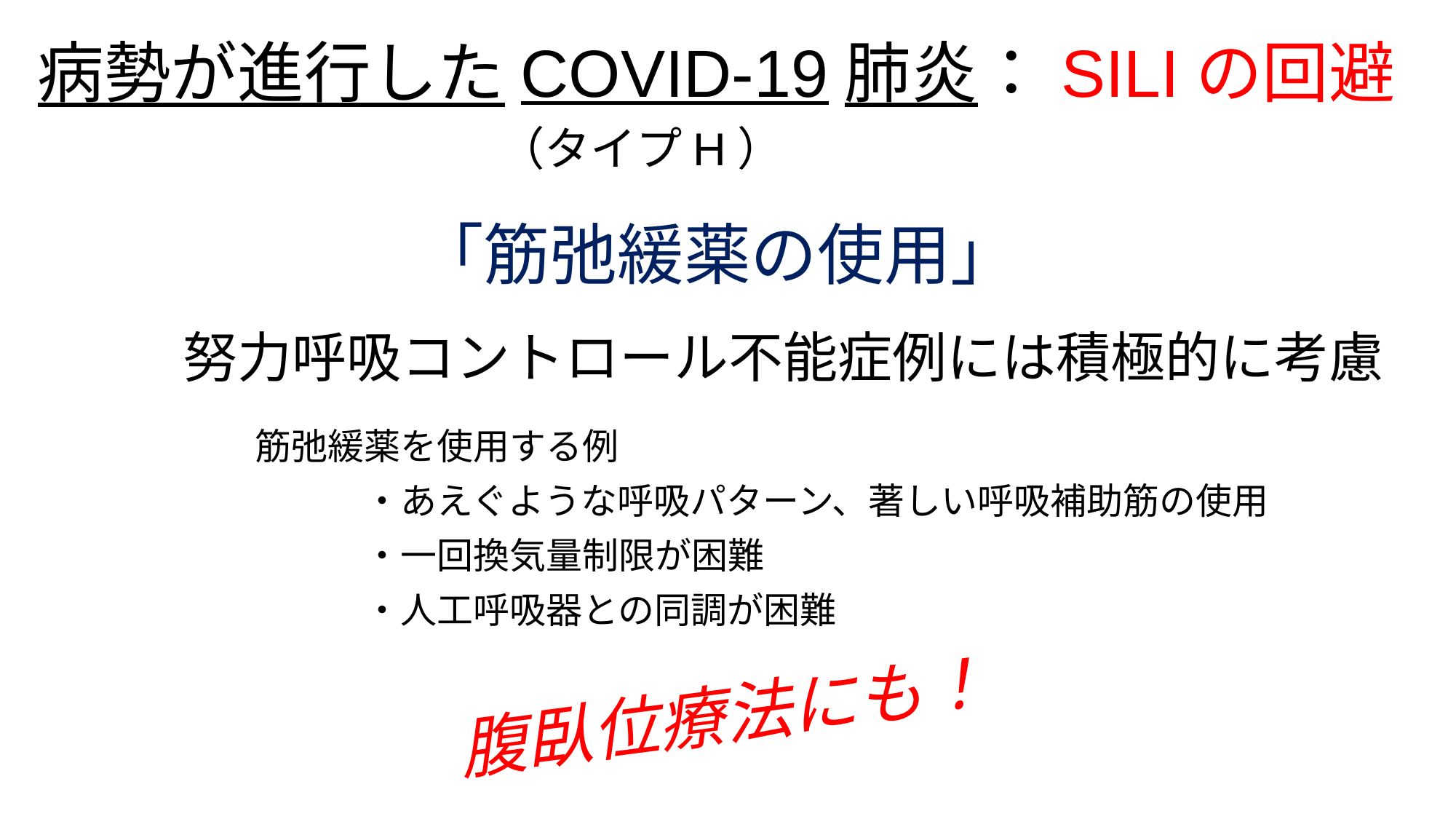

# 病勢が進行したCOVID-19肺炎：SILIの回避
（タイプH）
「筋弛緩薬の使用」
努力呼吸コントロール不能症例には積極的に考慮
筋弛緩薬を使用する例
	・あえぐような呼吸パターン、著しい呼吸補助筋の使用
	・一回換気量制限が困難
	・人工呼吸器との同調が困難
腹臥位療法にも！